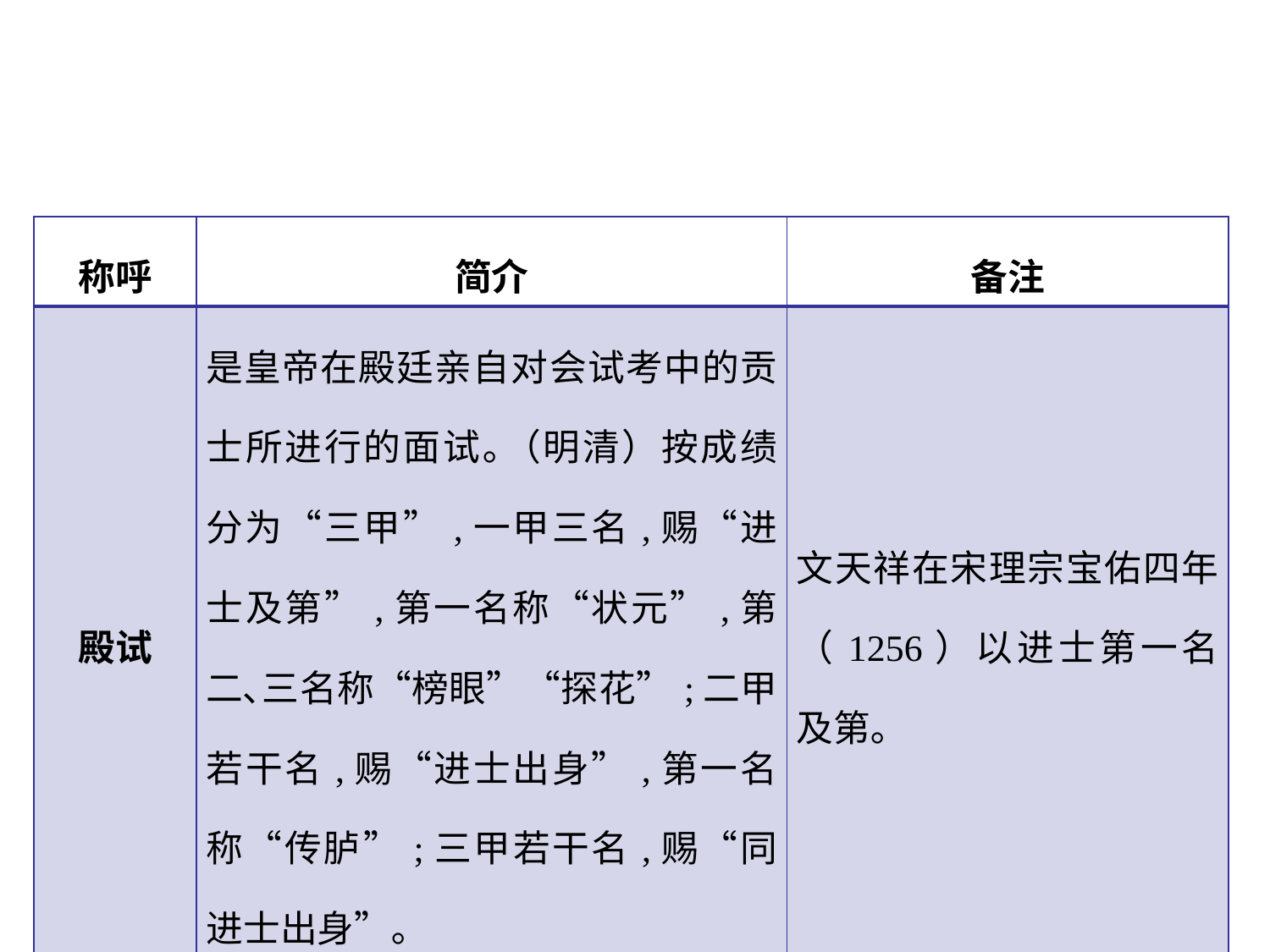

| 称呼 | 简介 | 备注 |
| --- | --- | --- |
| 殿试 | 是皇帝在殿廷亲自对会试考中的贡士所进行的面试｡（明清）按成绩分为“三甲”,一甲三名,赐“进士及第”,第一名称“状元”,第二､三名称“榜眼”“探花”;二甲若干名,赐“进士出身”,第一名称“传胪”;三甲若干名,赐“同进士出身”｡ | 文天祥在宋理宗宝佑四年（1256）以进士第一名及第｡ |